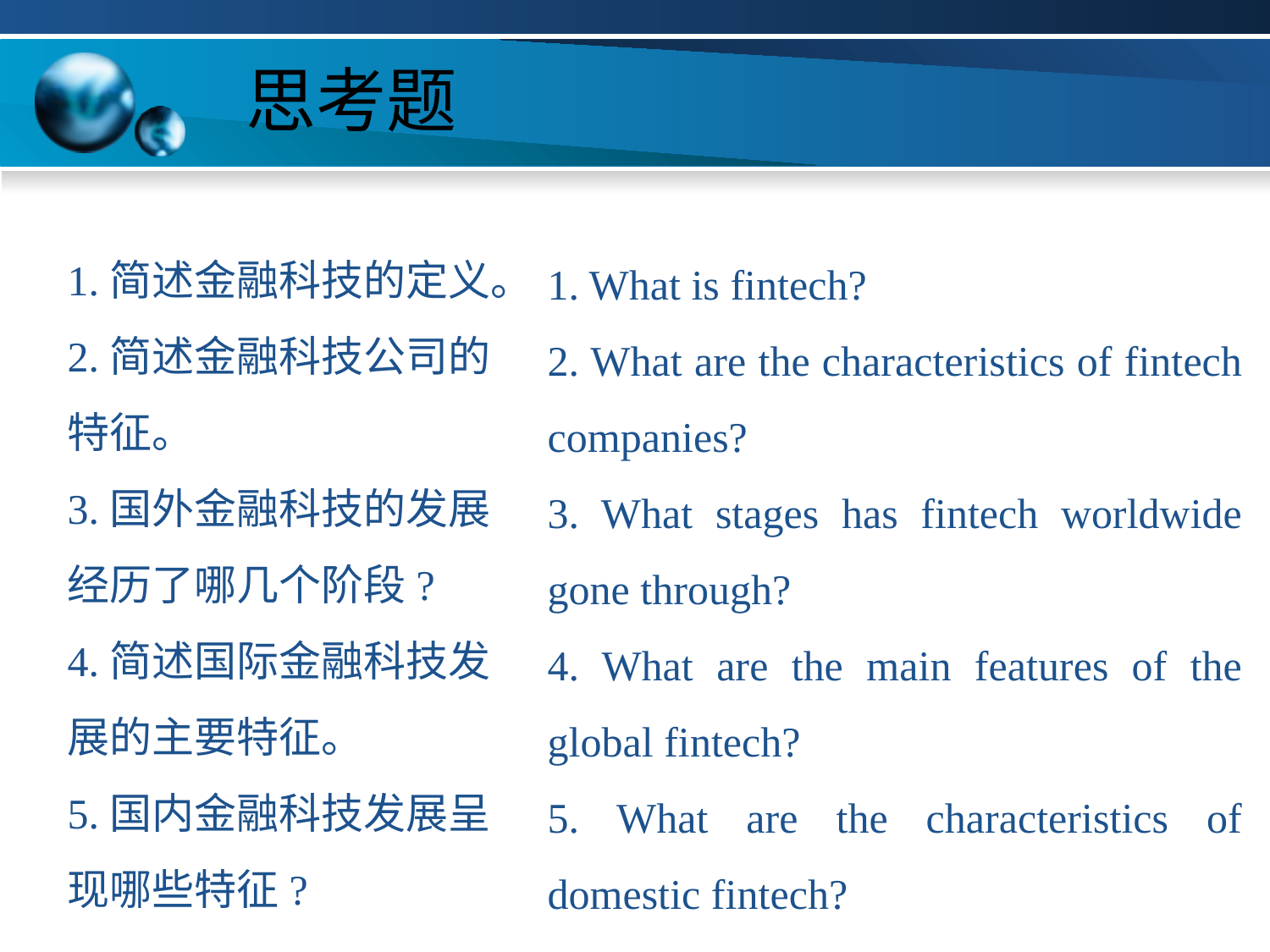

# 思考题
1.简述金融科技的定义。
2.简述金融科技公司的特征。
3.国外金融科技的发展经历了哪几个阶段?
4.简述国际金融科技发展的主要特征。
5.国内金融科技发展呈现哪些特征?
1. What is fintech?
2. What are the characteristics of fintech companies?
3. What stages has fintech worldwide gone through?
4. What are the main features of the global fintech?
5. What are the characteristics of domestic fintech?